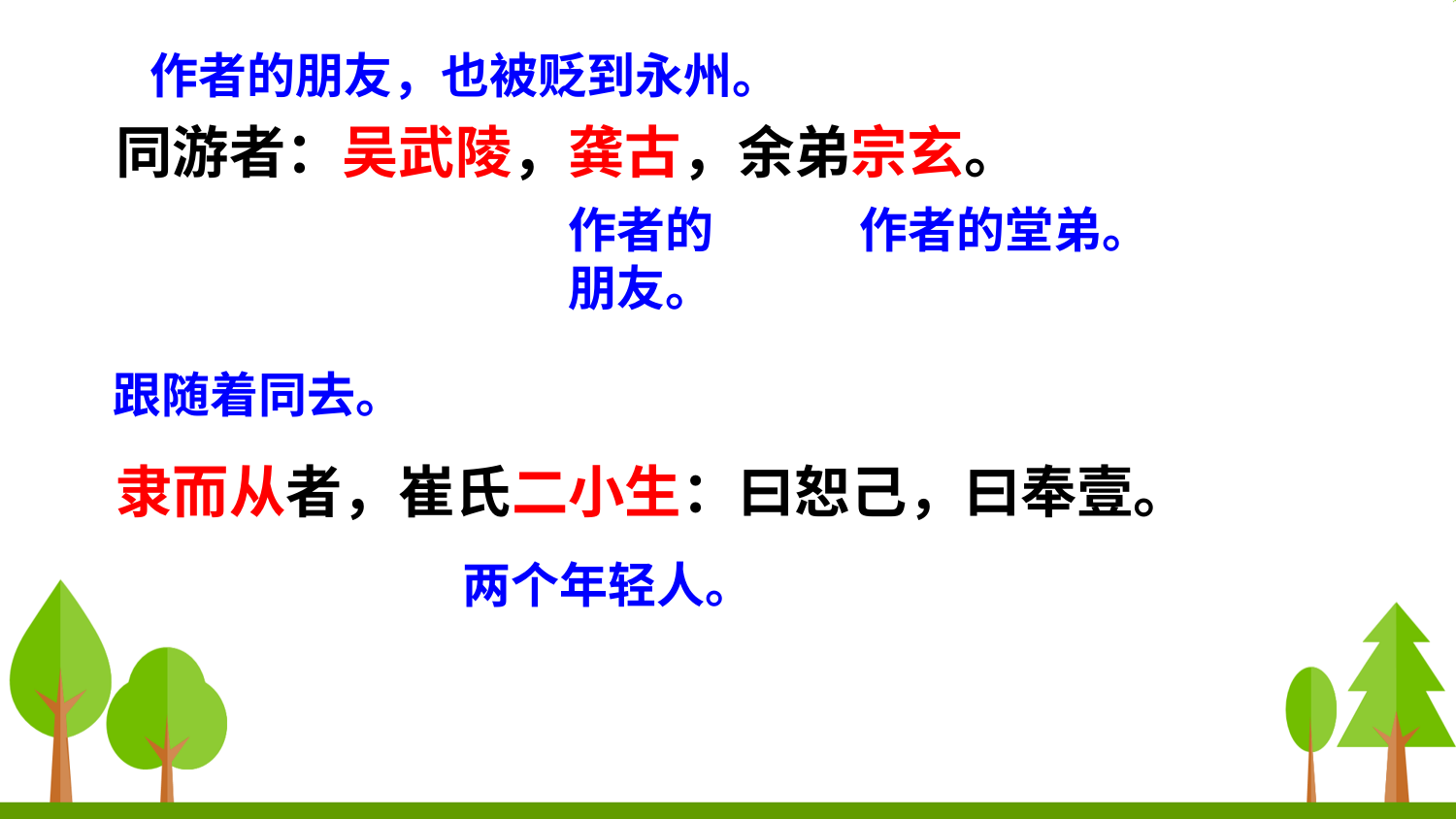

作者的朋友，也被贬到永州。
同游者：吴武陵，龚古，余弟宗玄。

隶而从者，崔氏二小生：曰恕己，曰奉壹。
作者的堂弟。
作者的朋友。
跟随着同去。
两个年轻人。